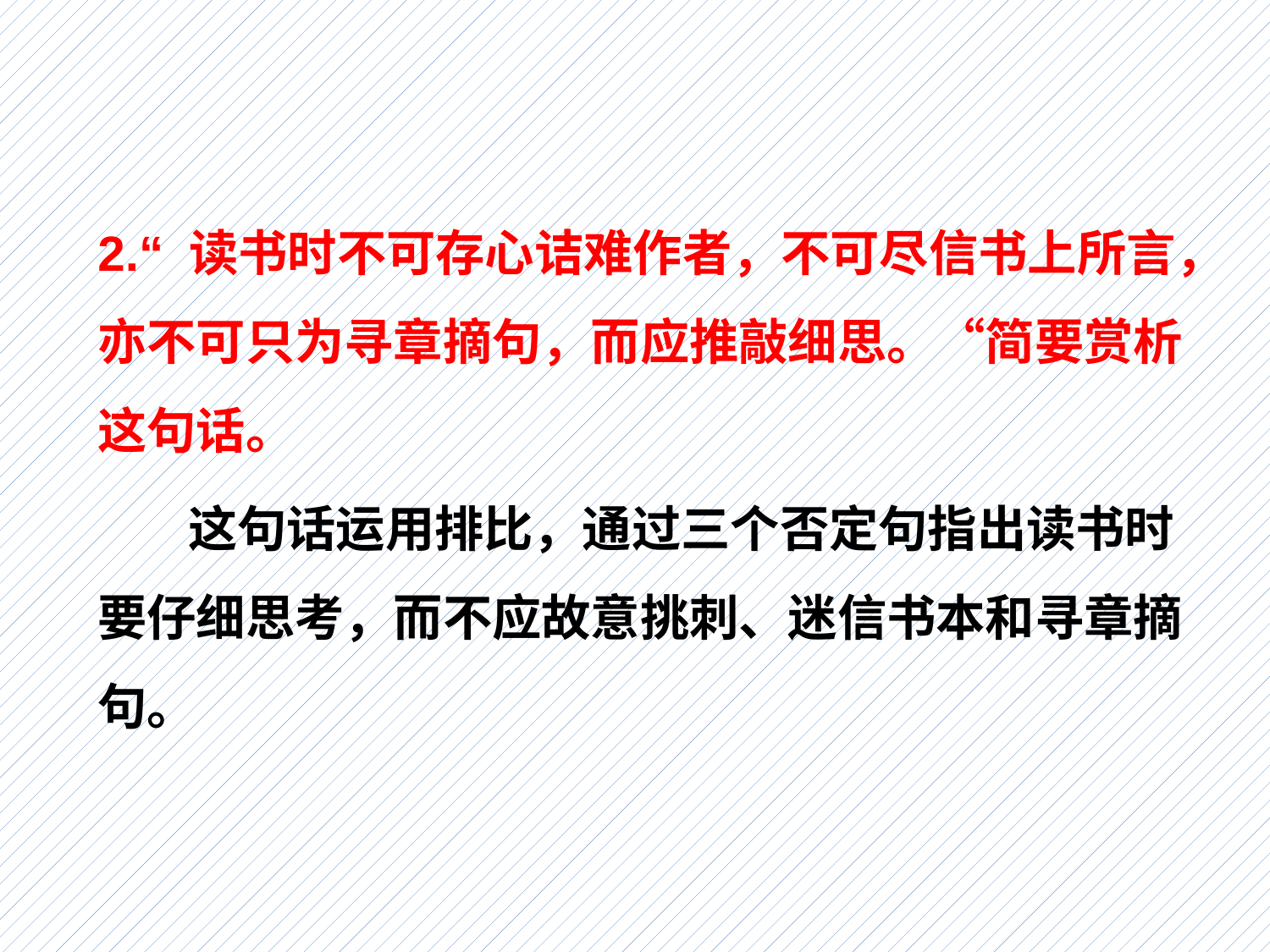

2.“ 读书时不可存心诘难作者，不可尽信书上所言，亦不可只为寻章摘句，而应推敲细思。“简要赏析这句话。
       这句话运用排比，通过三个否定句指出读书时要仔细思考，而不应故意挑刺、迷信书本和寻章摘句。